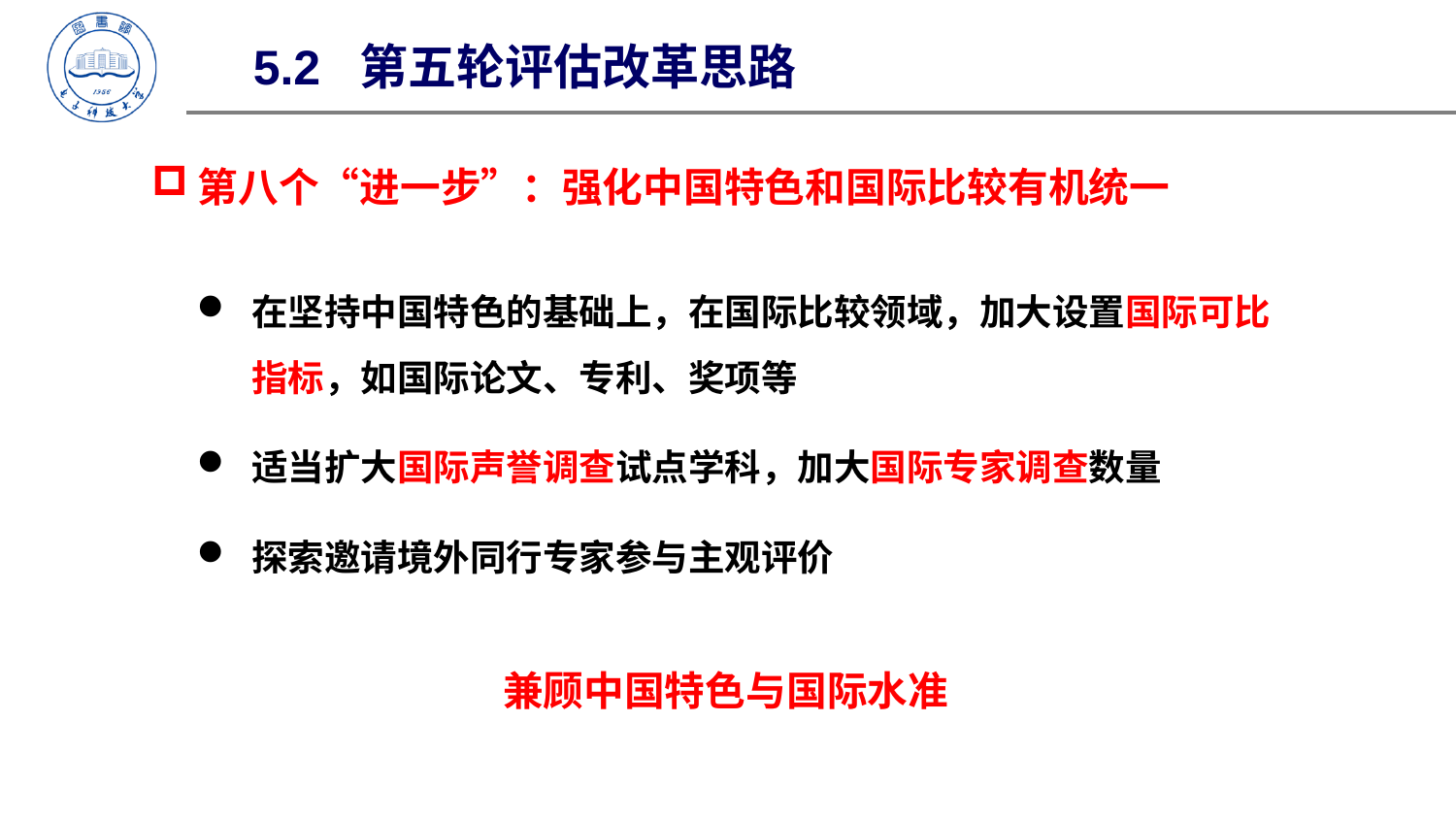

5.2  第五轮评估改革思路
第八个“进一步”：强化中国特色和国际比较有机统一
在坚持中国特色的基础上，在国际比较领域，加大设置国际可比指标，如国际论文、专利、奖项等
适当扩大国际声誉调查试点学科，加大国际专家调查数量
探索邀请境外同行专家参与主观评价
兼顾中国特色与国际水准